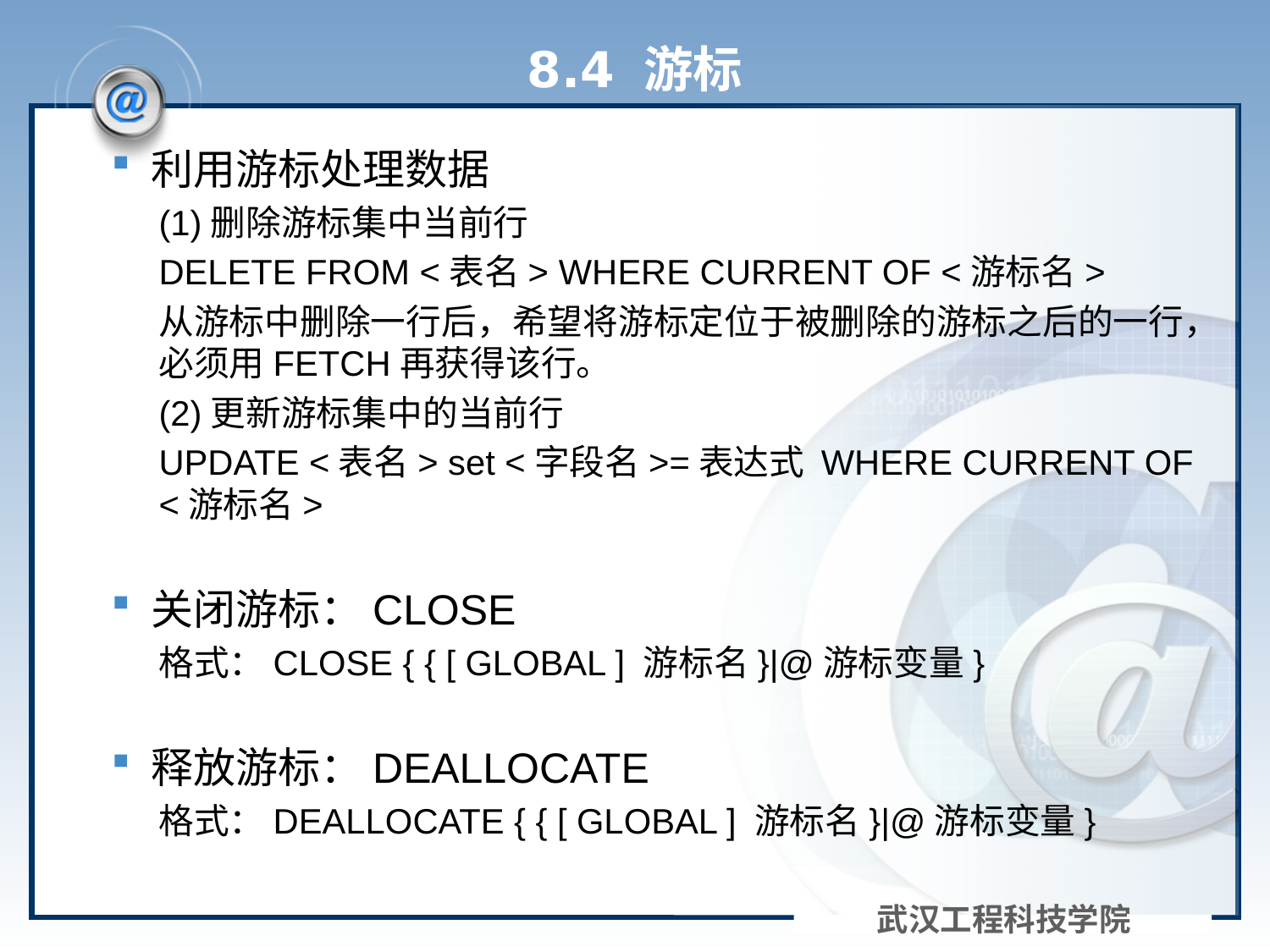

# 8.4 游标
利用游标处理数据
(1)删除游标集中当前行
DELETE FROM <表名> WHERE CURRENT OF <游标名>
从游标中删除一行后，希望将游标定位于被删除的游标之后的一行，必须用FETCH再获得该行。
(2)更新游标集中的当前行
UPDATE <表名> set <字段名>=表达式 WHERE CURRENT OF <游标名>

关闭游标：CLOSE
格式：CLOSE { { [ GLOBAL ] 游标名}|@游标变量}

释放游标：DEALLOCATE
格式：DEALLOCATE { { [ GLOBAL ] 游标名}|@游标变量}

武汉工程科技学院